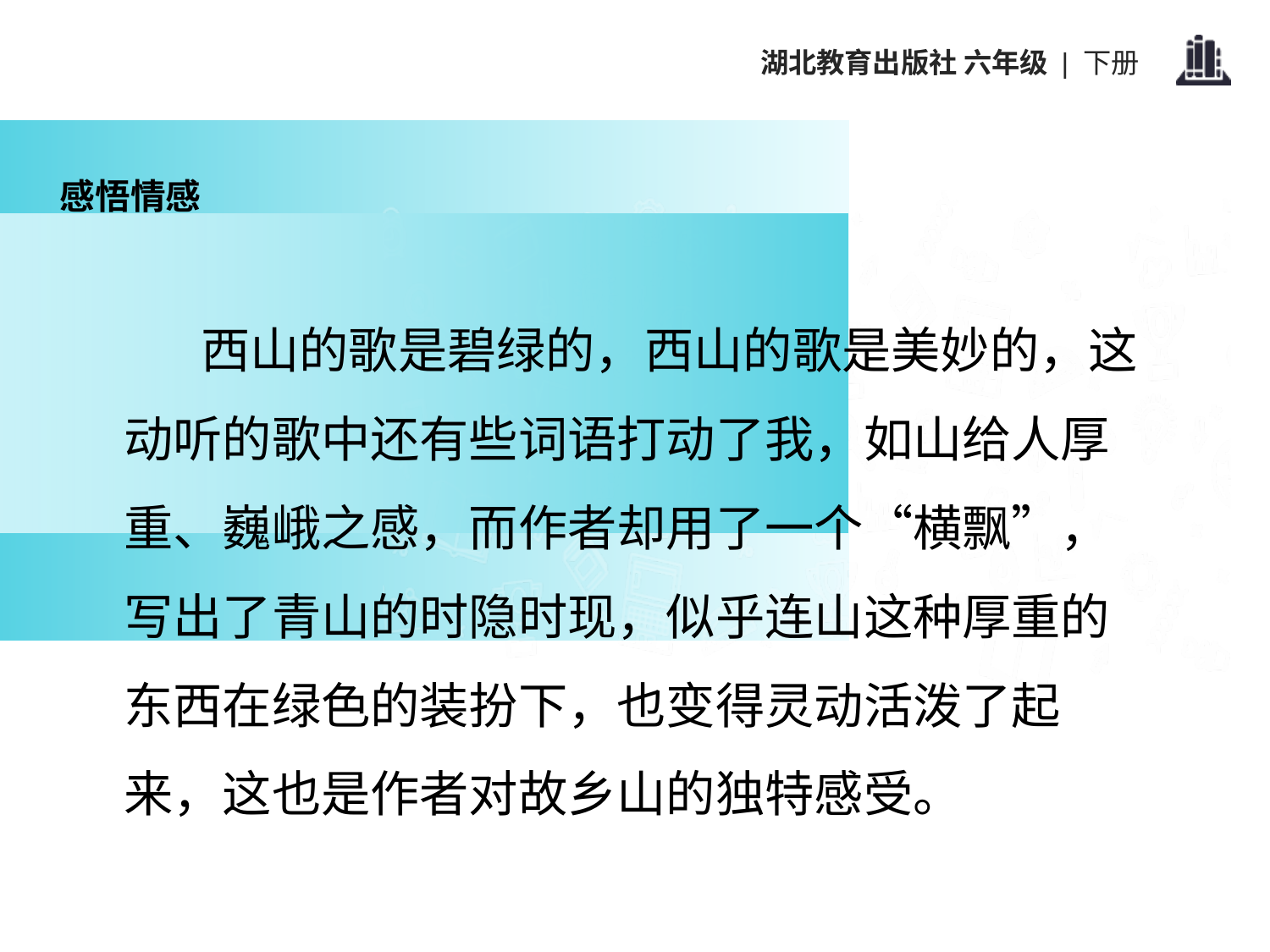

感悟情感
       西山的歌是碧绿的，西山的歌是美妙的，这动听的歌中还有些词语打动了我，如山给人厚重、巍峨之感，而作者却用了一个“横飘”，写出了青山的时隐时现，似乎连山这种厚重的东西在绿色的装扮下，也变得灵动活泼了起来，这也是作者对故乡山的独特感受。